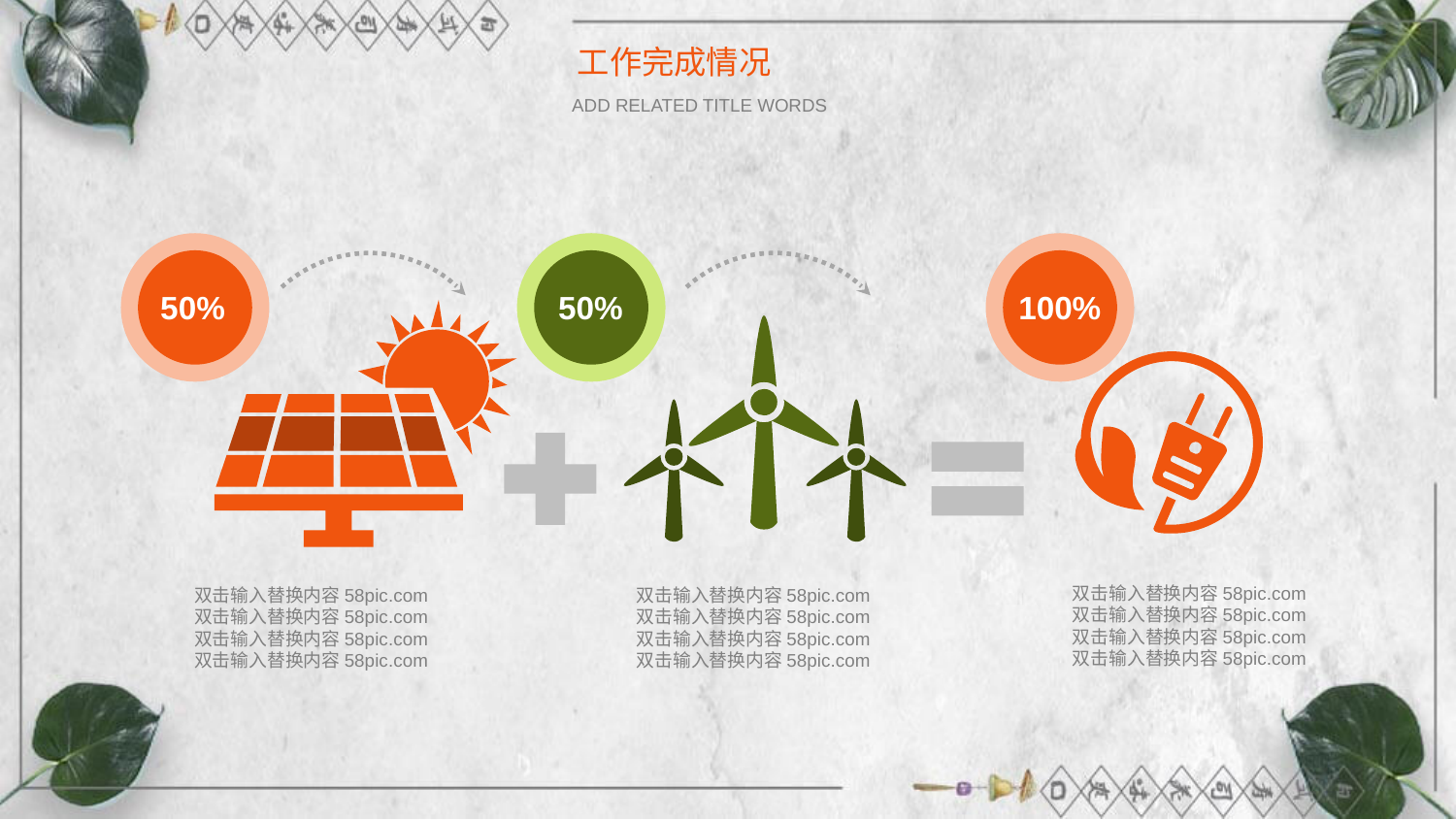

50%

50%

100%

双击输入替换内容58pic.com双击输入替换内容58pic.com双击输入替换内容58pic.com双击输入替换内容58pic.com
双击输入替换内容58pic.com双击输入替换内容58pic.com双击输入替换内容58pic.com双击输入替换内容58pic.com
双击输入替换内容58pic.com双击输入替换内容58pic.com双击输入替换内容58pic.com双击输入替换内容58pic.com